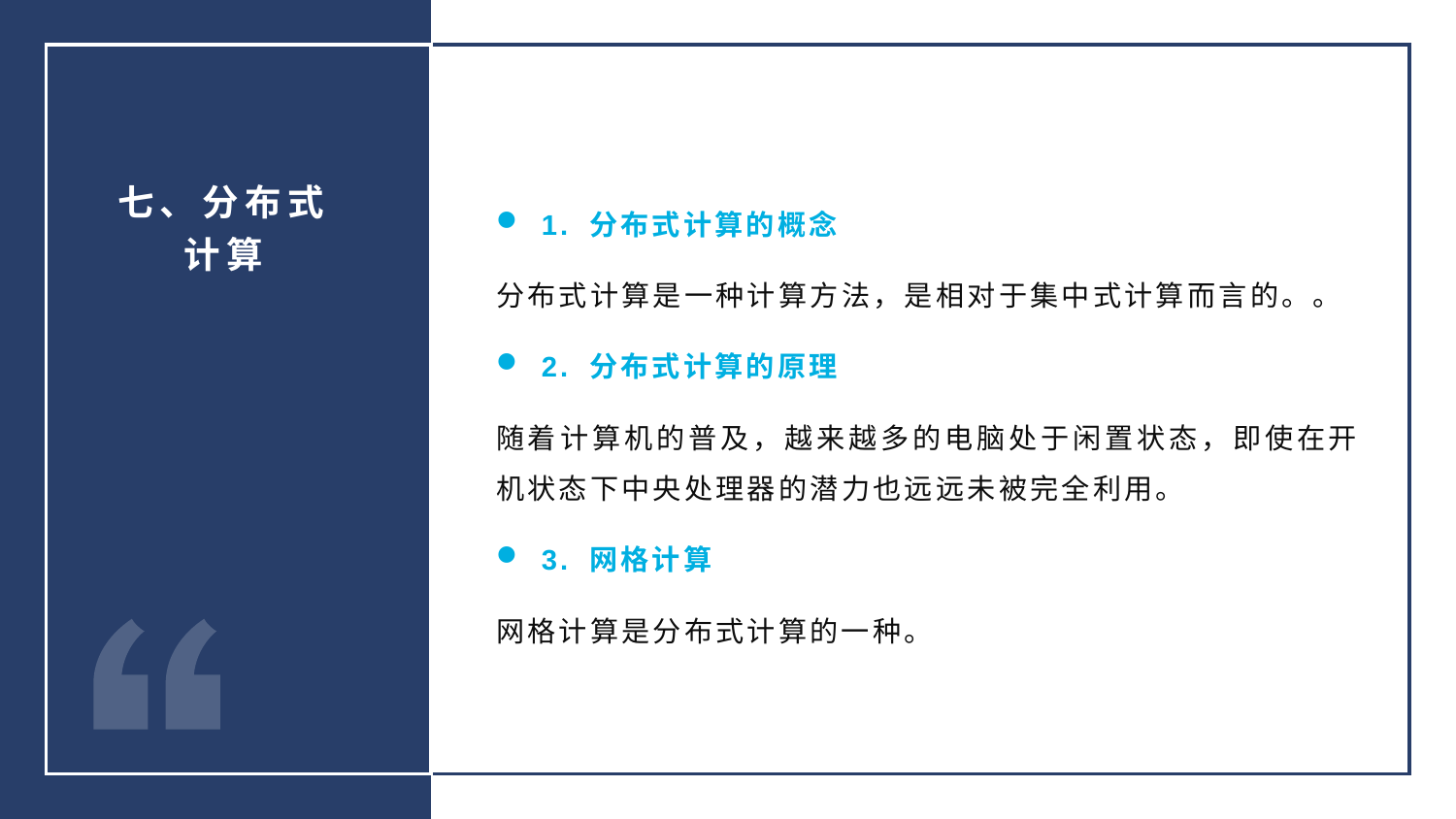

七、分布式计算
1. 分布式计算的概念
分布式计算是一种计算方法，是相对于集中式计算而言的。。
2. 分布式计算的原理
随着计算机的普及，越来越多的电脑处于闲置状态，即使在开机状态下中央处理器的潜力也远远未被完全利用。
3. 网格计算
网格计算是分布式计算的一种。